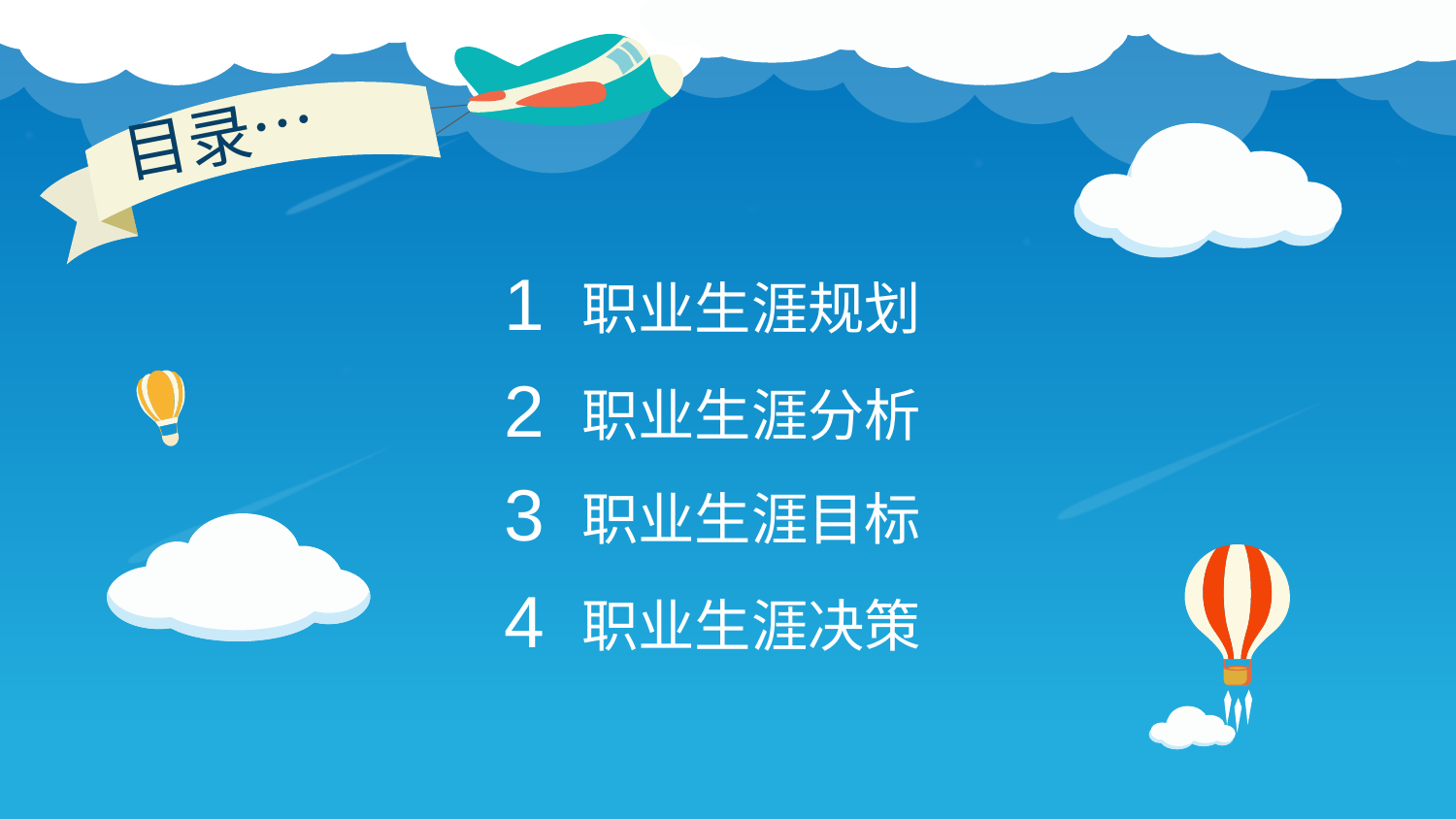

目录…

1
职业生涯规划

2

职业生涯分析

3

职业生涯目标

4
职业生涯决策